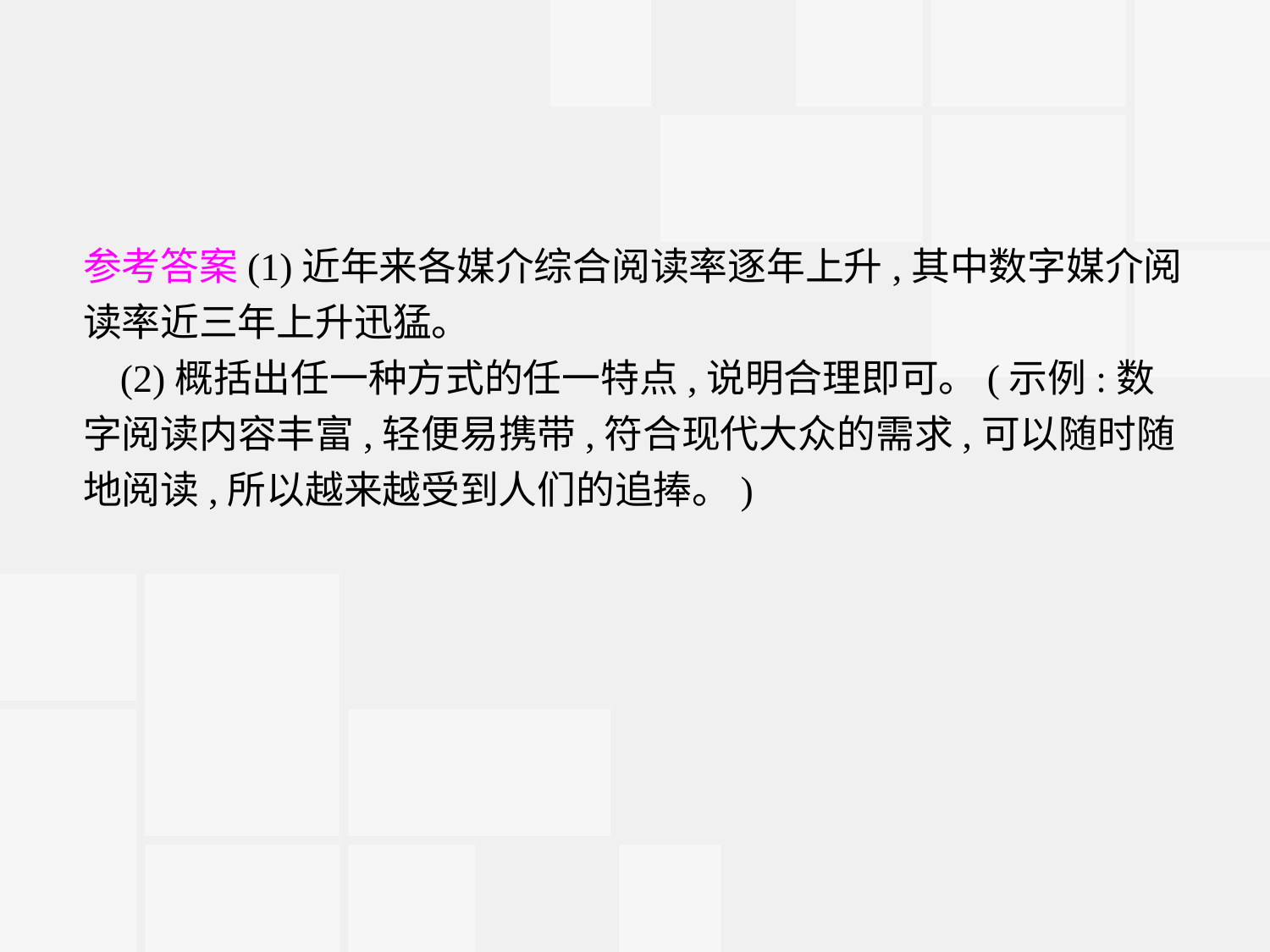

参考答案(1)近年来各媒介综合阅读率逐年上升,其中数字媒介阅读率近三年上升迅猛。
(2)概括出任一种方式的任一特点,说明合理即可。(示例:数字阅读内容丰富,轻便易携带,符合现代大众的需求,可以随时随地阅读,所以越来越受到人们的追捧。)